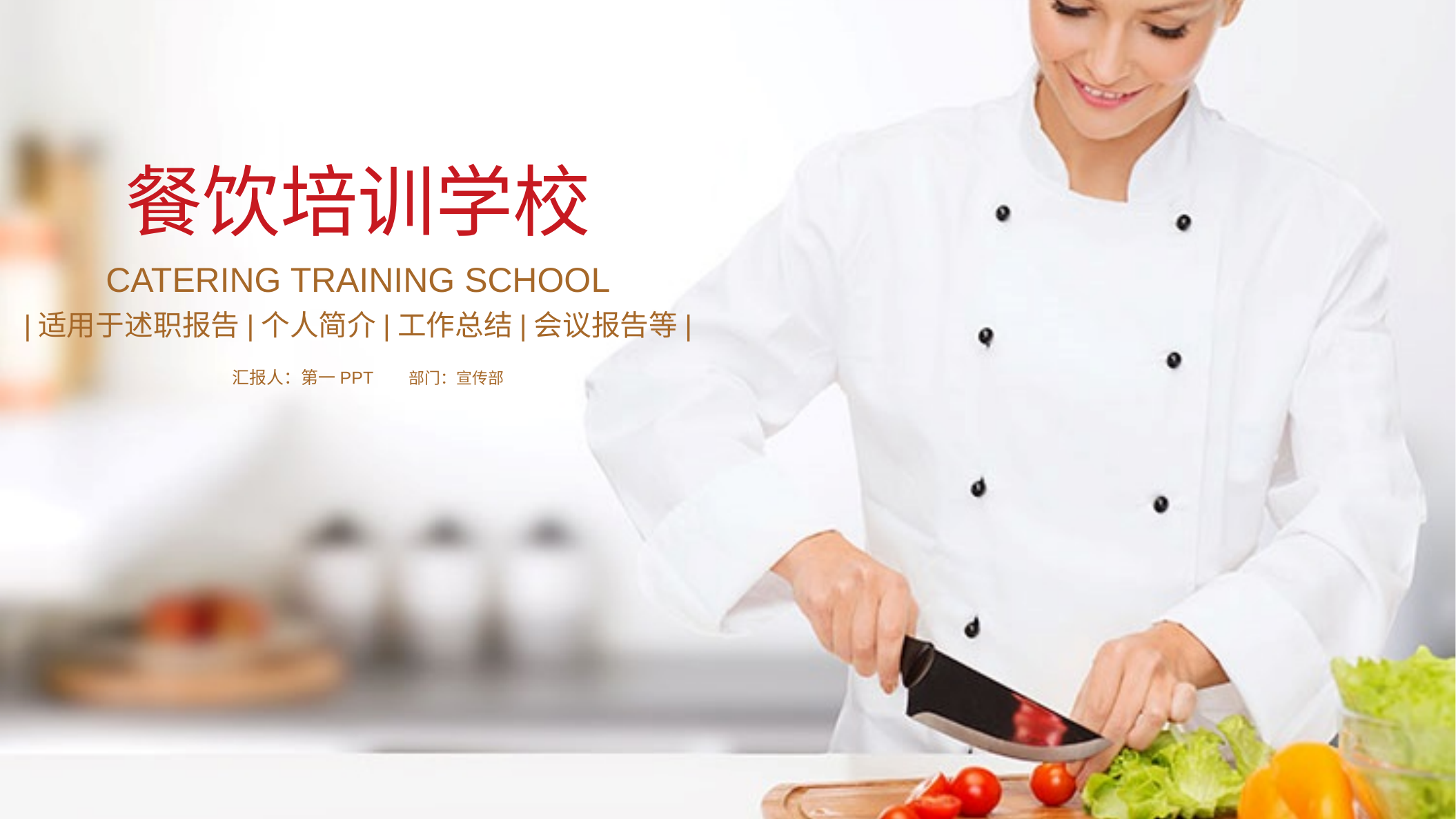

餐饮培训学校
Catering training school
|适用于述职报告|个人简介|工作总结|会议报告等|
汇报人：第一PPT       部门：宣传部